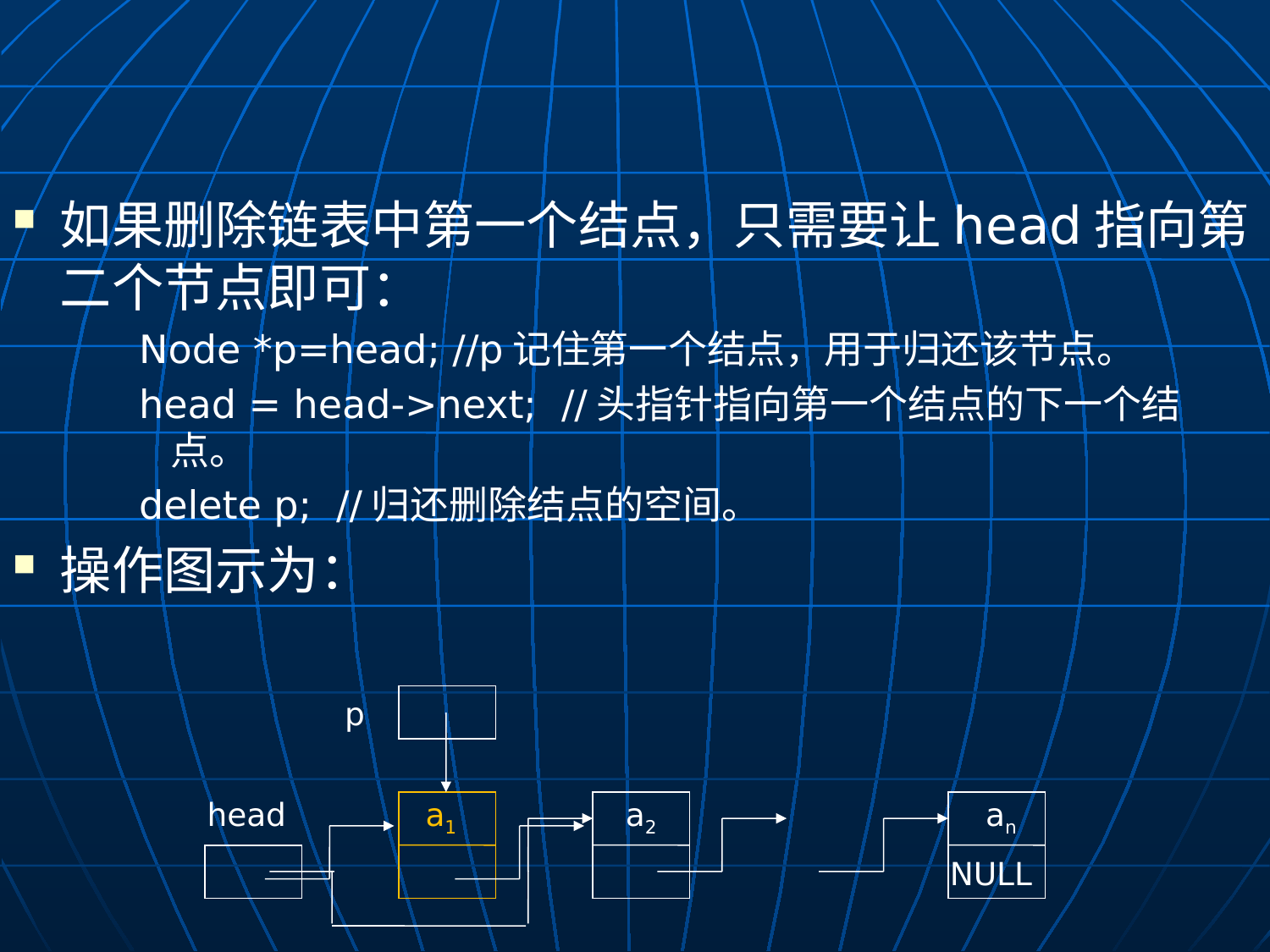

#
如果删除链表中第一个结点，只需要让head指向第二个节点即可：
Node *p=head; //p记住第一个结点，用于归还该节点。
head = head->next;  //头指针指向第一个结点的下一个结点。
delete p;  //归还删除结点的空间。
操作图示为：

p

head
a1
a2
an

NULL